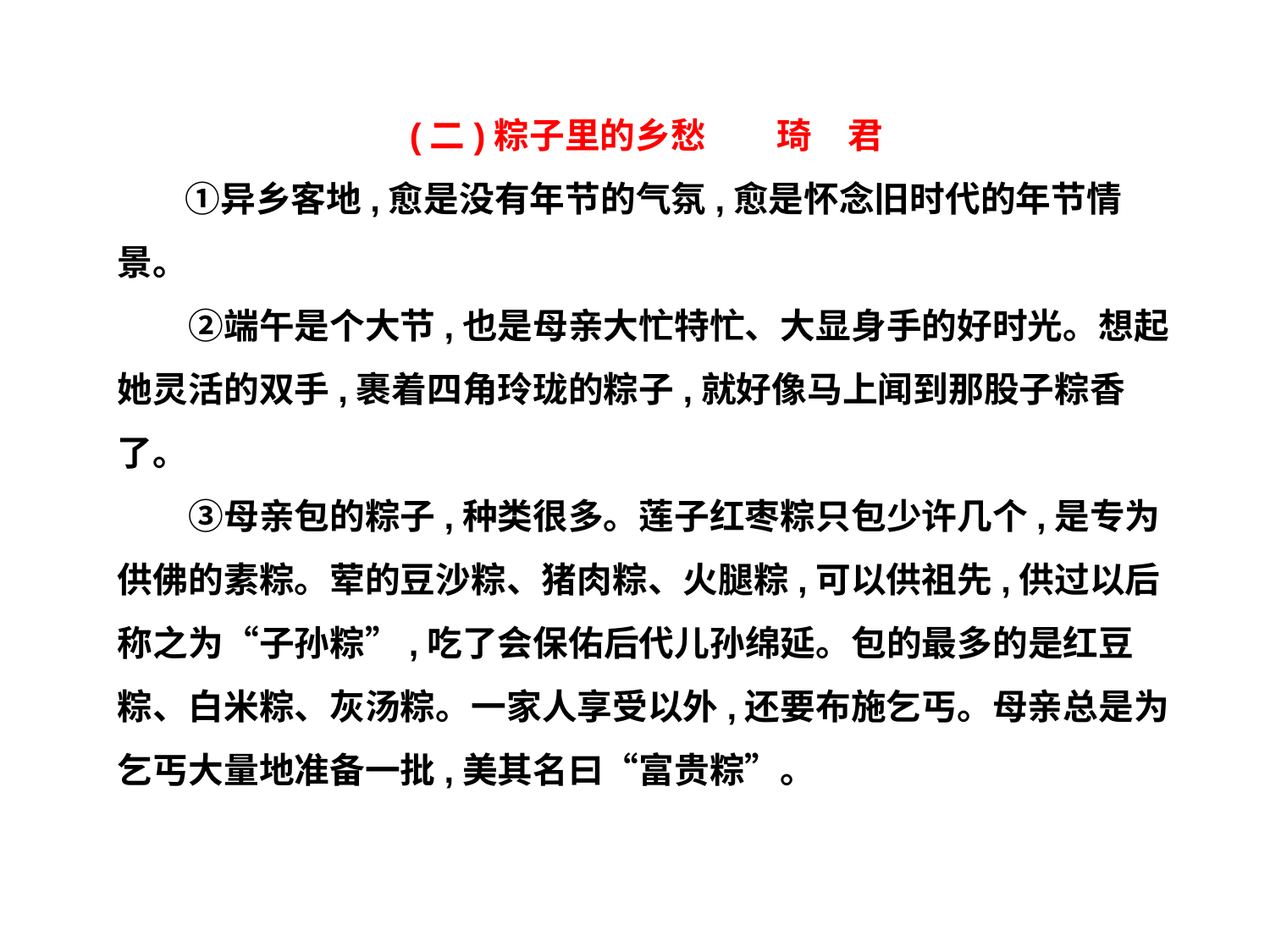

(二)粽子里的乡愁　　琦　君
　    ①异乡客地,愈是没有年节的气氛,愈是怀念旧时代的年节情景。
　　②端午是个大节,也是母亲大忙特忙、大显身手的好时光。想起她灵活的双手,裹着四角玲珑的粽子,就好像马上闻到那股子粽香了。
　　③母亲包的粽子,种类很多。莲子红枣粽只包少许几个,是专为供佛的素粽。荤的豆沙粽、猪肉粽、火腿粽,可以供祖先,供过以后称之为“子孙粽”,吃了会保佑后代儿孙绵延。包的最多的是红豆粽、白米粽、灰汤粽。一家人享受以外,还要布施乞丐。母亲总是为乞丐大量地准备一批,美其名曰“富贵粽”。